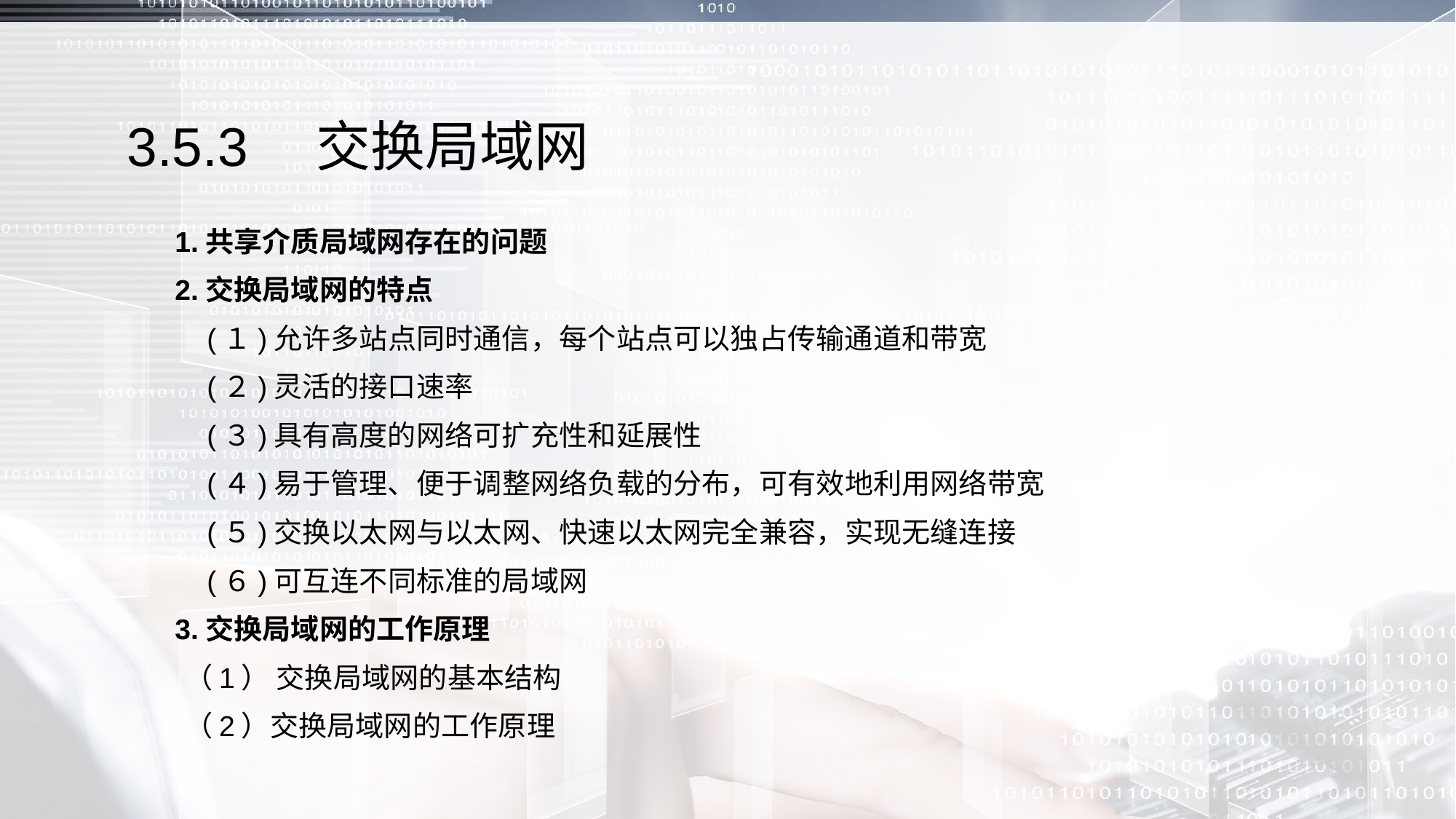

# 3.5.3　交换局域网
      1.共享介质局域网存在的问题
      2.交换局域网的特点
          (１)允许多站点同时通信，每个站点可以独占传输通道和带宽
          (２)灵活的接口速率
          (３)具有高度的网络可扩充性和延展性
          (４)易于管理、便于调整网络负载的分布，可有效地利用网络带宽
          (５)交换以太网与以太网、快速以太网完全兼容，实现无缝连接
          (６)可互连不同标准的局域网
      3.交换局域网的工作原理
        （1） 交换局域网的基本结构
        （2）交换局域网的工作原理